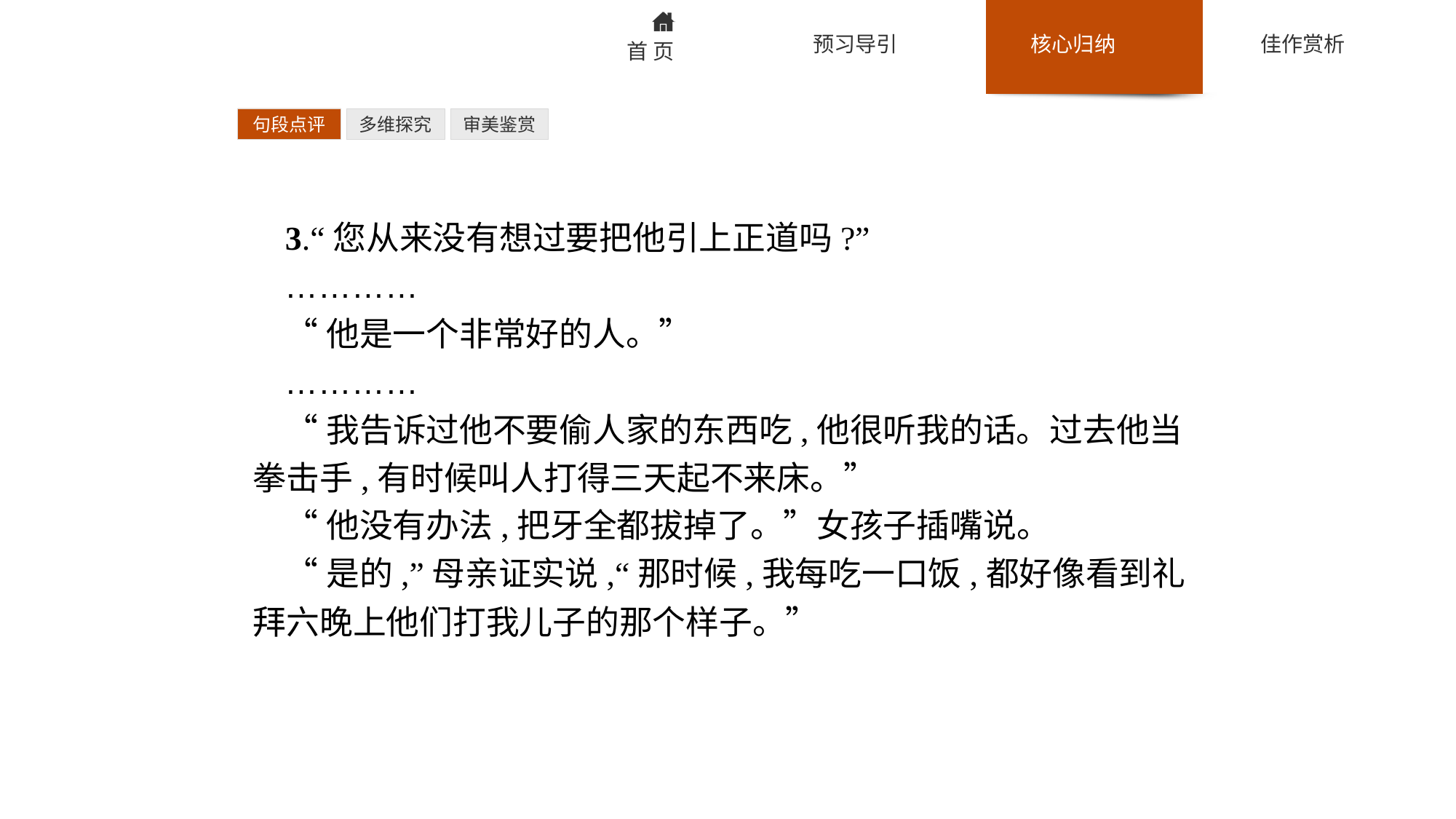

句段点评
多维探究
审美鉴赏
3.“您从来没有想过要把他引上正道吗?”
…………
“他是一个非常好的人。”
…………
“我告诉过他不要偷人家的东西吃,他很听我的话。过去他当拳击手,有时候叫人打得三天起不来床。”
“他没有办法,把牙全都拔掉了。”女孩子插嘴说。
“是的,”母亲证实说,“那时候,我每吃一口饭,都好像看到礼拜六晚上他们打我儿子的那个样子。”